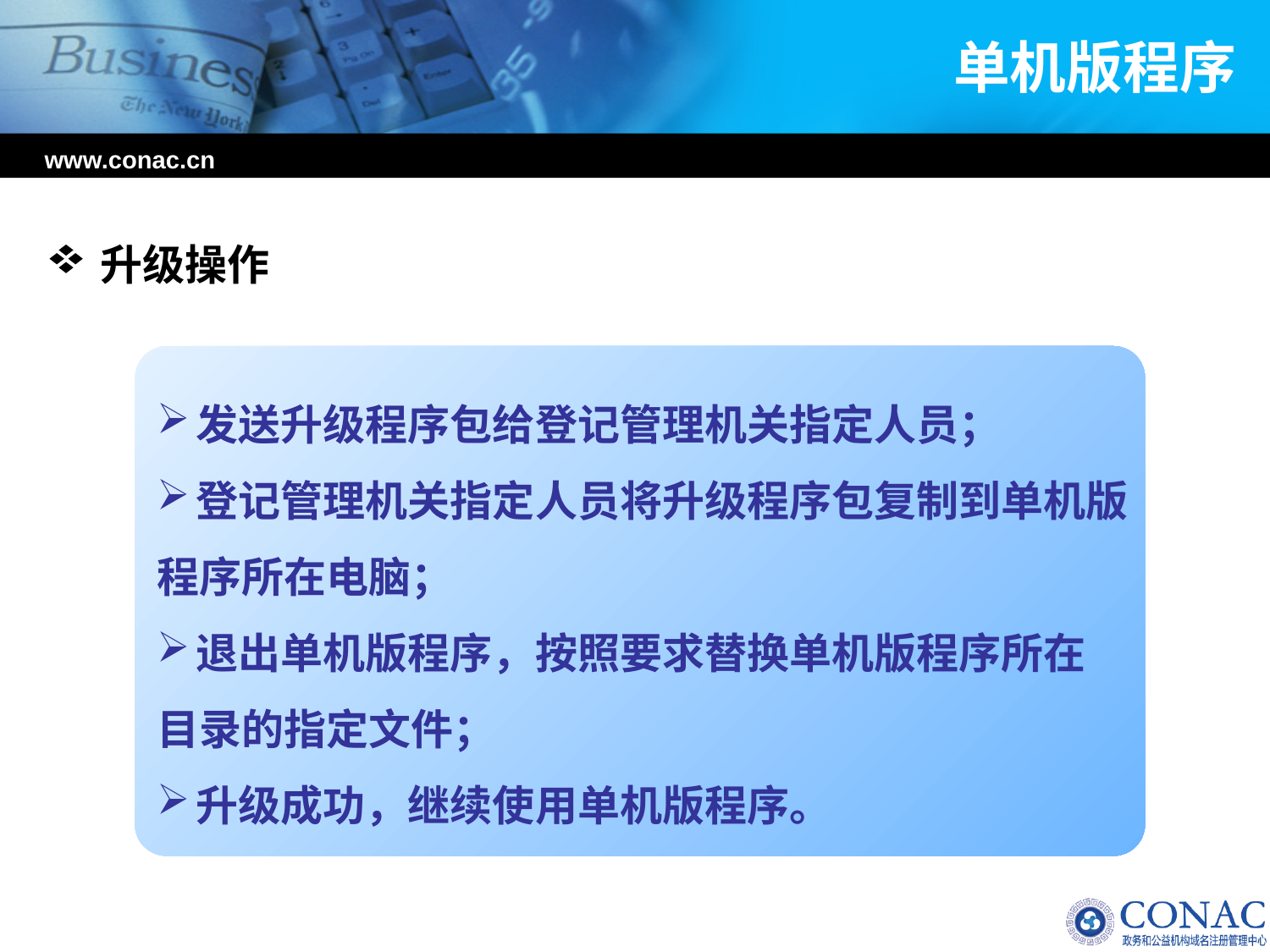

# 单机版程序
www.conac.cn
升级操作

发送升级程序包给登记管理机关指定人员；
登记管理机关指定人员将升级程序包复制到单机版
程序所在电脑；
退出单机版程序，按照要求替换单机版程序所在
目录的指定文件；
升级成功，继续使用单机版程序。